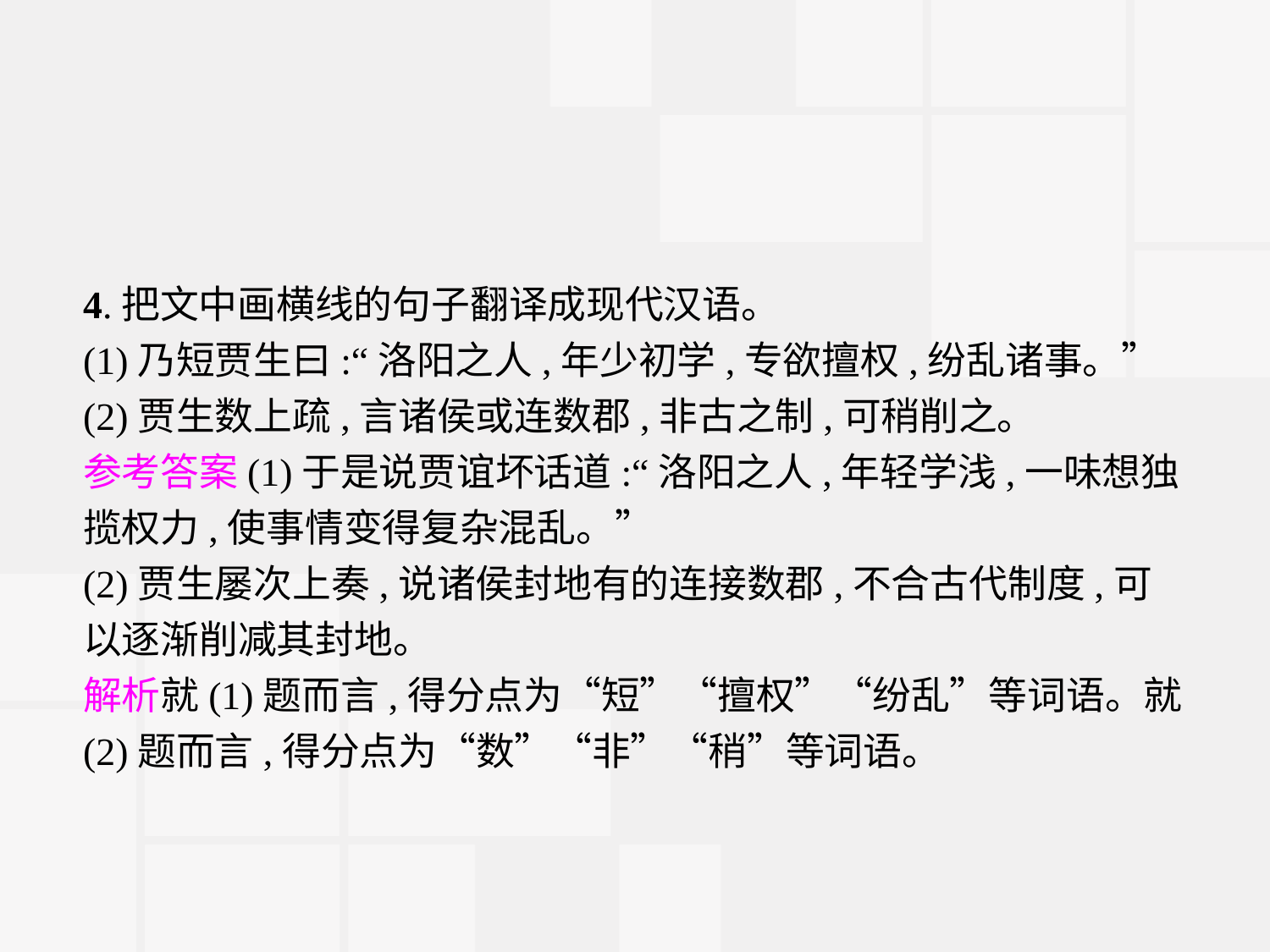

4.把文中画横线的句子翻译成现代汉语。
(1)乃短贾生曰:“洛阳之人,年少初学,专欲擅权,纷乱诸事。”
(2)贾生数上疏,言诸侯或连数郡,非古之制,可稍削之。
参考答案(1)于是说贾谊坏话道:“洛阳之人,年轻学浅,一味想独揽权力,使事情变得复杂混乱。”
(2)贾生屡次上奏,说诸侯封地有的连接数郡,不合古代制度,可以逐渐削减其封地。
解析就(1)题而言,得分点为“短”“擅权”“纷乱”等词语。就(2)题而言,得分点为“数”“非”“稍”等词语。